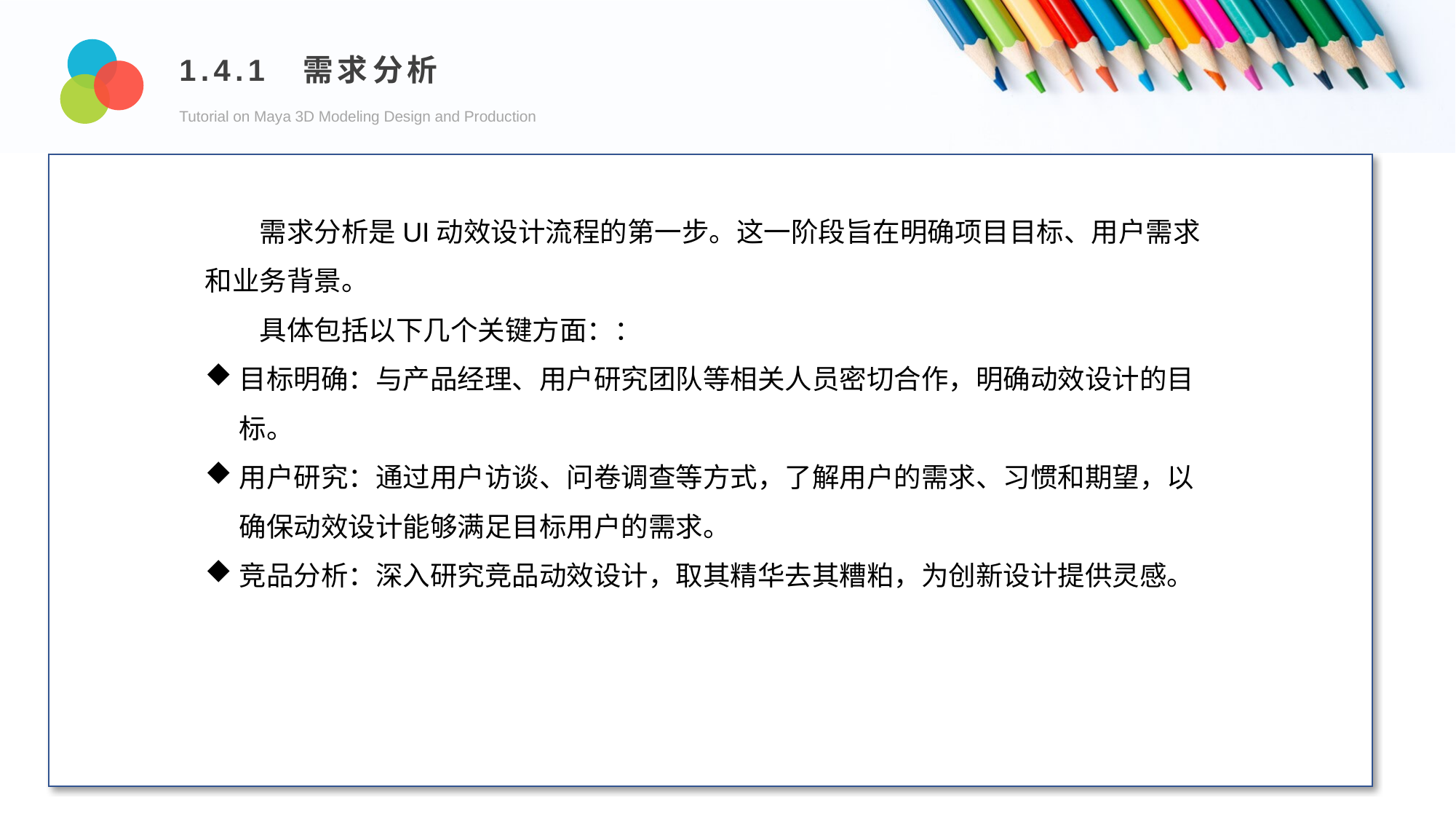

1.4.1  需求分析
Tutorial on Maya 3D Modeling Design and Production
Design and Production
需求分析是UI动效设计流程的第一步。这一阶段旨在明确项目目标、用户需求和业务背景。
具体包括以下几个关键方面：：
目标明确：与产品经理、用户研究团队等相关人员密切合作，明确动效设计的目标。
用户研究：通过用户访谈、问卷调查等方式，了解用户的需求、习惯和期望，以确保动效设计能够满足目标用户的需求。
竞品分析：深入研究竞品动效设计，取其精华去其糟粕，为创新设计提供灵感。